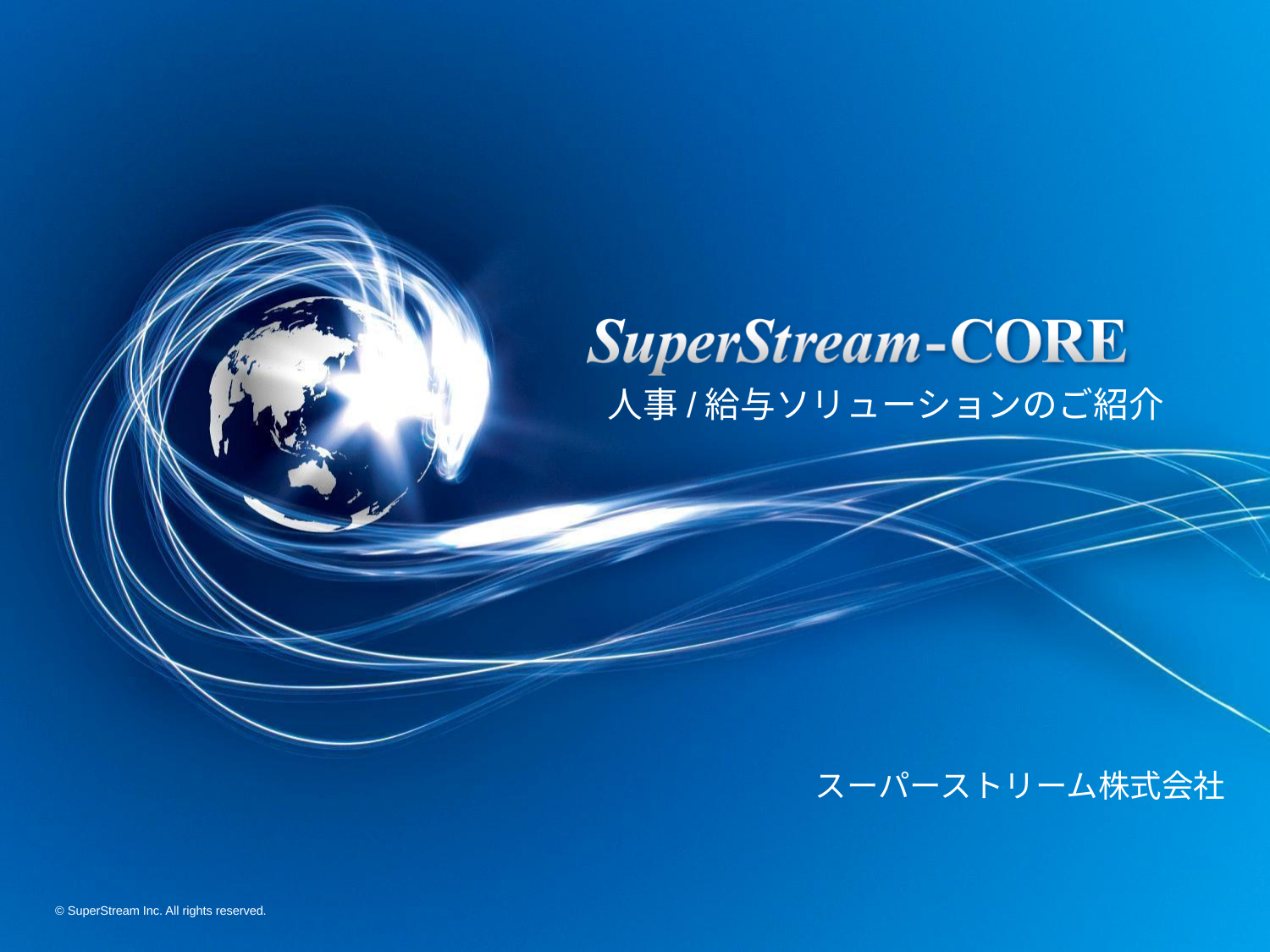

人事/給与ソリューションのご紹介

スーパーストリーム株式会社
© SuperStream Inc. All rights reserved.